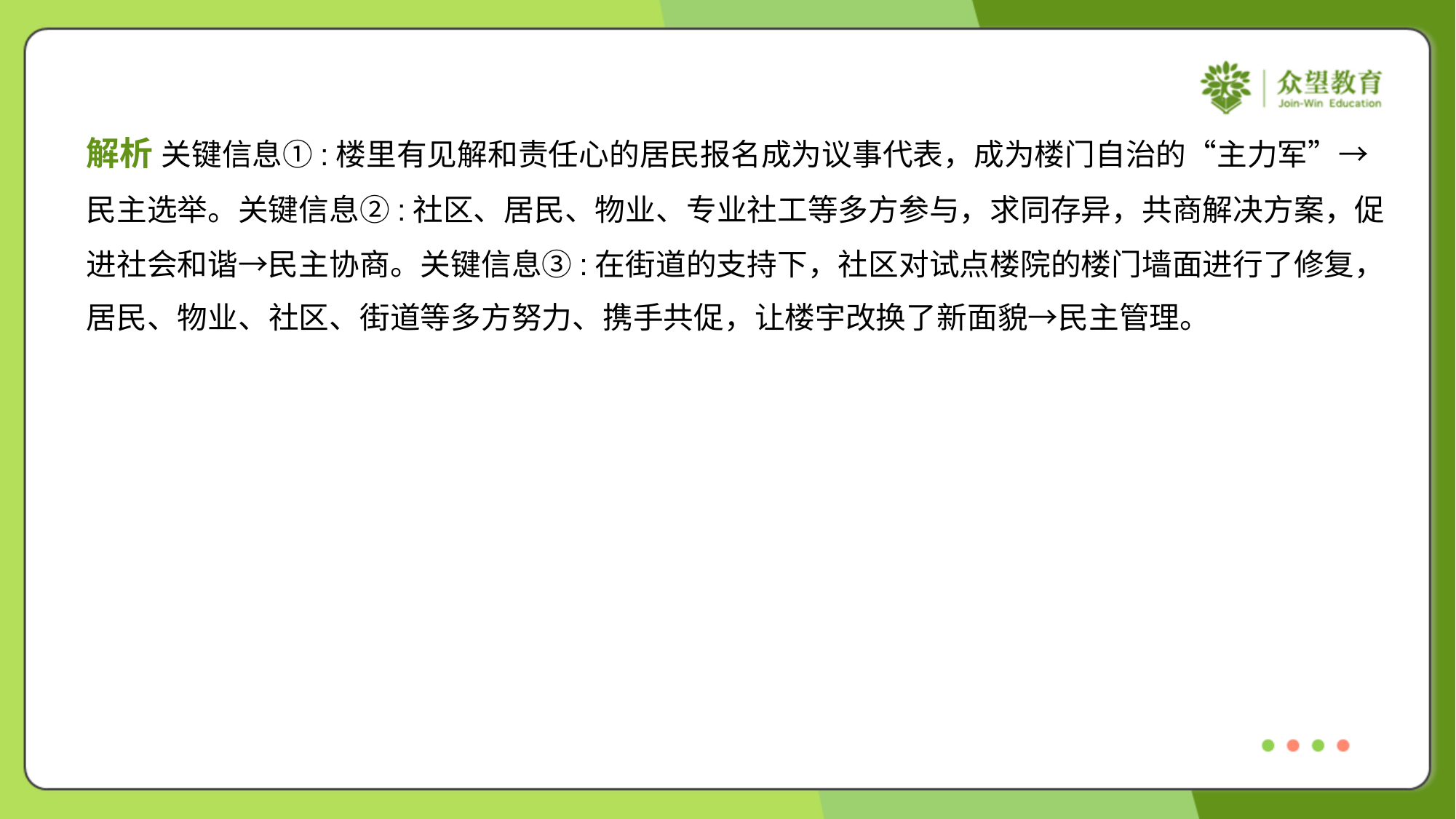

解析 关键信息①:楼里有见解和责任心的居民报名成为议事代表，成为楼门自治的“主力军”→
民主选举。关键信息②:社区、居民、物业、专业社工等多方参与，求同存异，共商解决方案，促
进社会和谐→民主协商。关键信息③:在街道的支持下，社区对试点楼院的楼门墙面进行了修复，
居民、物业、社区、街道等多方努力、携手共促，让楼宇改换了新面貌→民主管理。